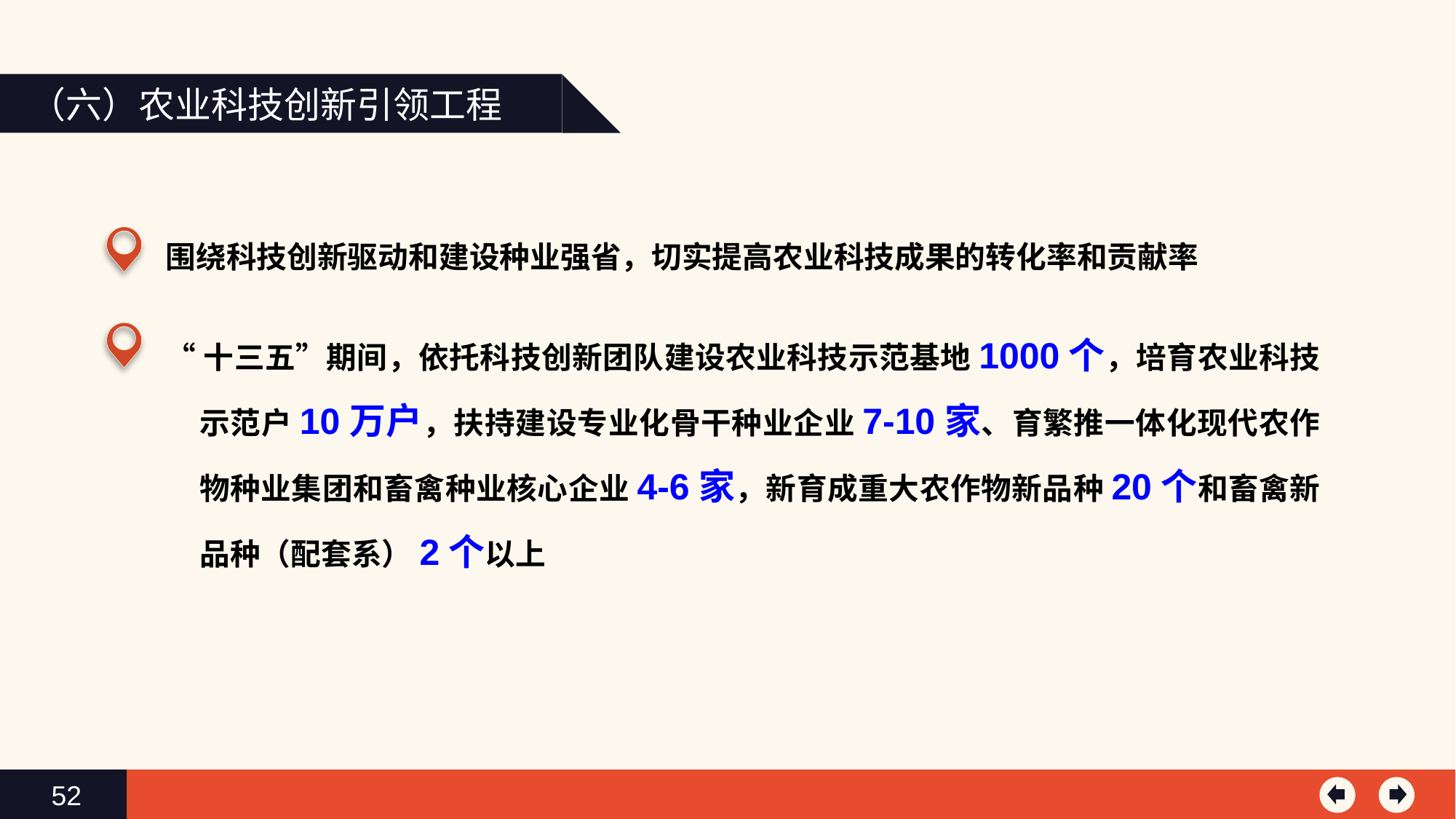

（六）农业科技创新引领工程
围绕科技创新驱动和建设种业强省，切实提高农业科技成果的转化率和贡献率
“十三五”期间，依托科技创新团队建设农业科技示范基地1000个，培育农业科技示范户10万户，扶持建设专业化骨干种业企业7-10家、育繁推一体化现代农作物种业集团和畜禽种业核心企业4-6家，新育成重大农作物新品种20个和畜禽新品种（配套系）2个以上

52